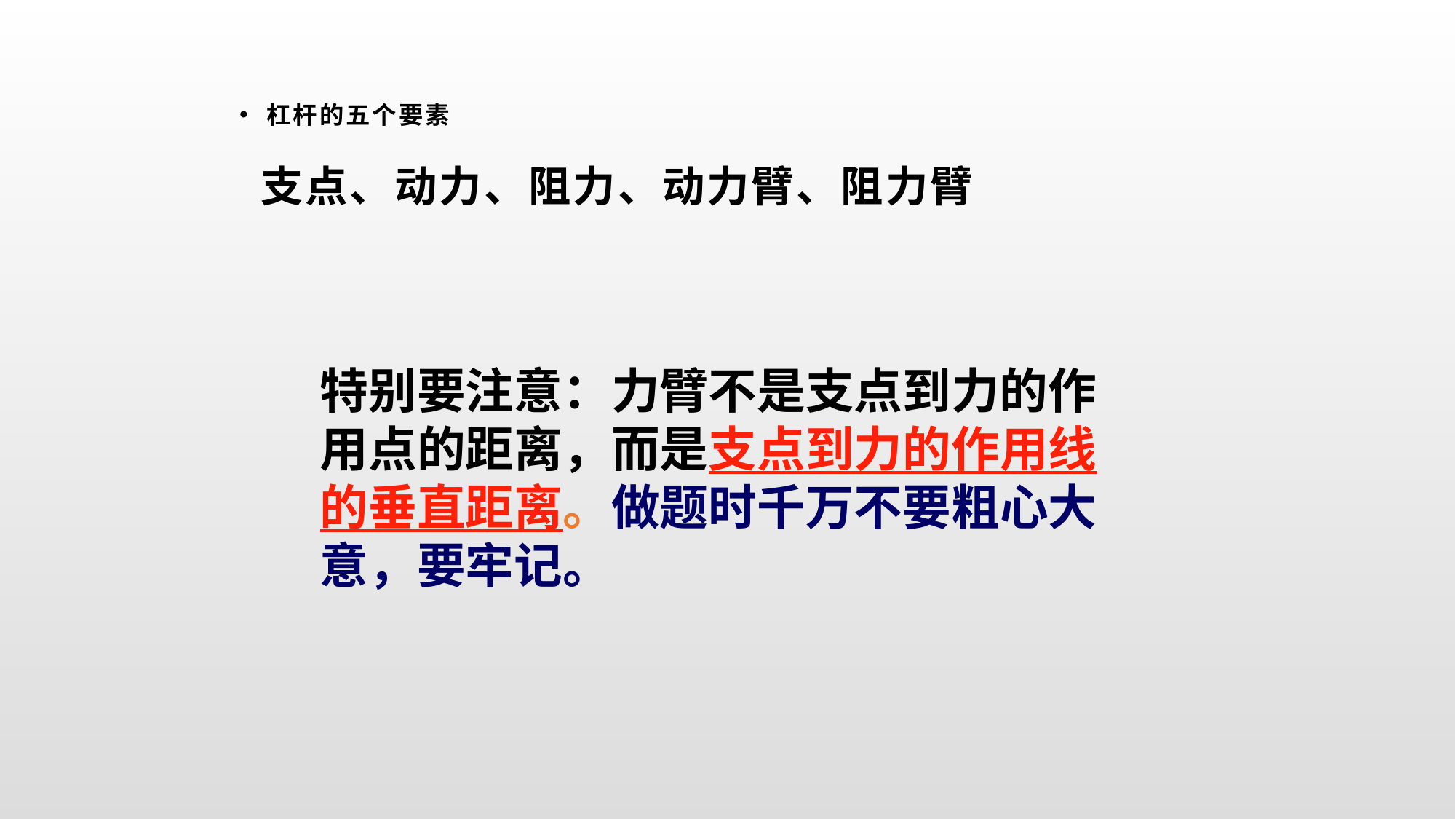

杠杆的五个要素
  支点、动力、阻力、动力臂、阻力臂
特别要注意：力臂不是支点到力的作用点的距离，而是支点到力的作用线的垂直距离。做题时千万不要粗心大意，要牢记。